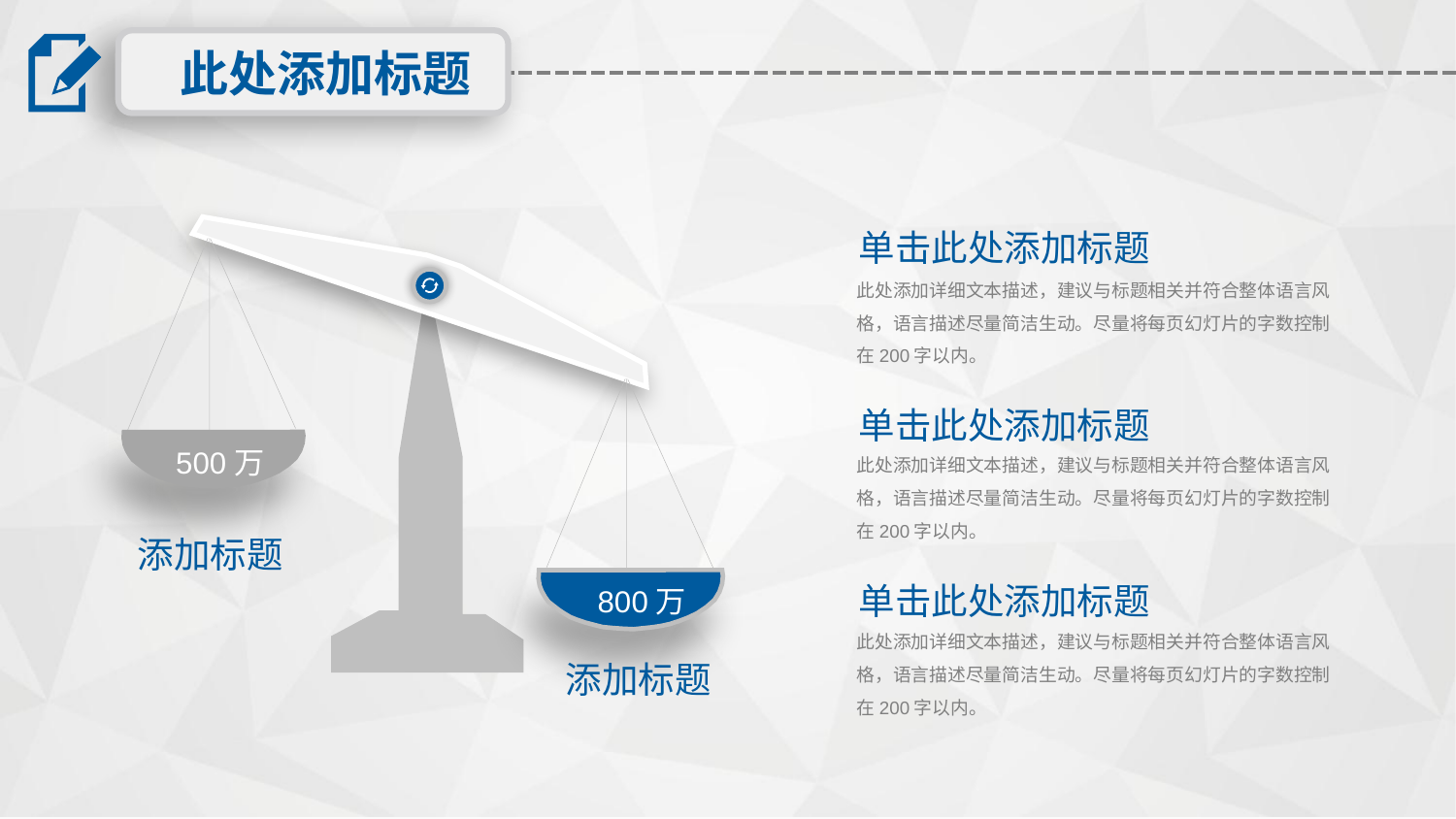

此处添加标题

500万

800万
单击此处添加标题
此处添加详细文本描述，建议与标题相关并符合整体语言风格，语言描述尽量简洁生动。尽量将每页幻灯片的字数控制在200字以内。
单击此处添加标题
此处添加详细文本描述，建议与标题相关并符合整体语言风格，语言描述尽量简洁生动。尽量将每页幻灯片的字数控制在200字以内。
单击此处添加标题
此处添加详细文本描述，建议与标题相关并符合整体语言风格，语言描述尽量简洁生动。尽量将每页幻灯片的字数控制在200字以内。

添加标题
添加标题